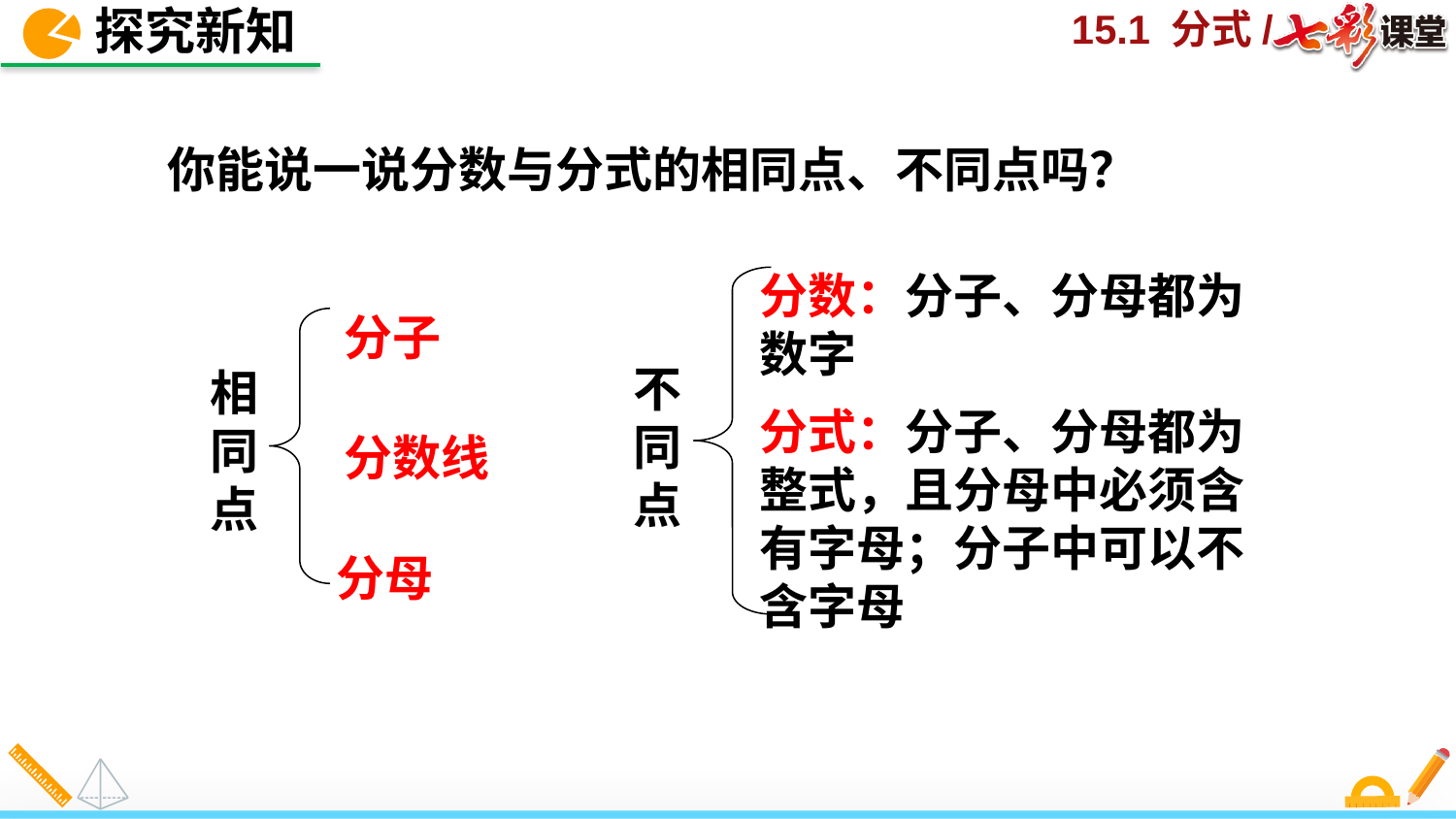

探究新知

# 你能说一说分数与分式的相同点、不同点吗？
分数：分子、分母都为  数字

不同点
分式：分子、分母都为整式，且分母中必须含有字母；分子中可以不含字母
分子

相同点
分数线
分母